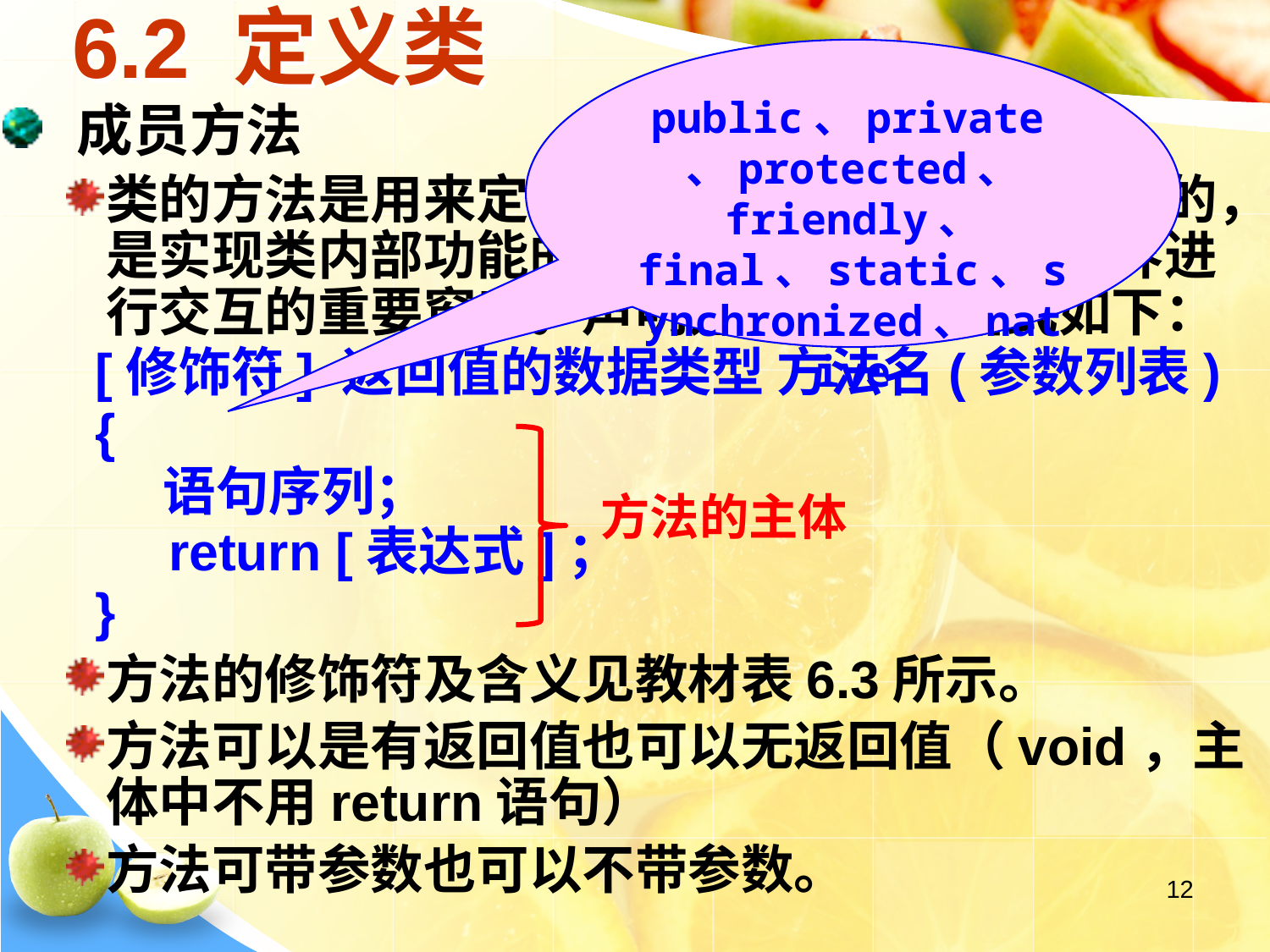

# 6.2 定义类
public、private、protected、 friendly、 final、static、synchronized、native
 成员方法
类的方法是用来定义对类的成员变量进行操作的，是实现类内部功能的机制，同时也是类与外界进行交互的重要窗口。声明方法的语法格式如下：
  [修饰符] 返回值的数据类型 方法名(参数列表)
  {
       语句序列；
       return [表达式]；
  }
方法的修饰符及含义见教材表6.3所示。
方法可以是有返回值也可以无返回值（void，主体中不用return语句）
方法可带参数也可以不带参数。

方法的主体
12